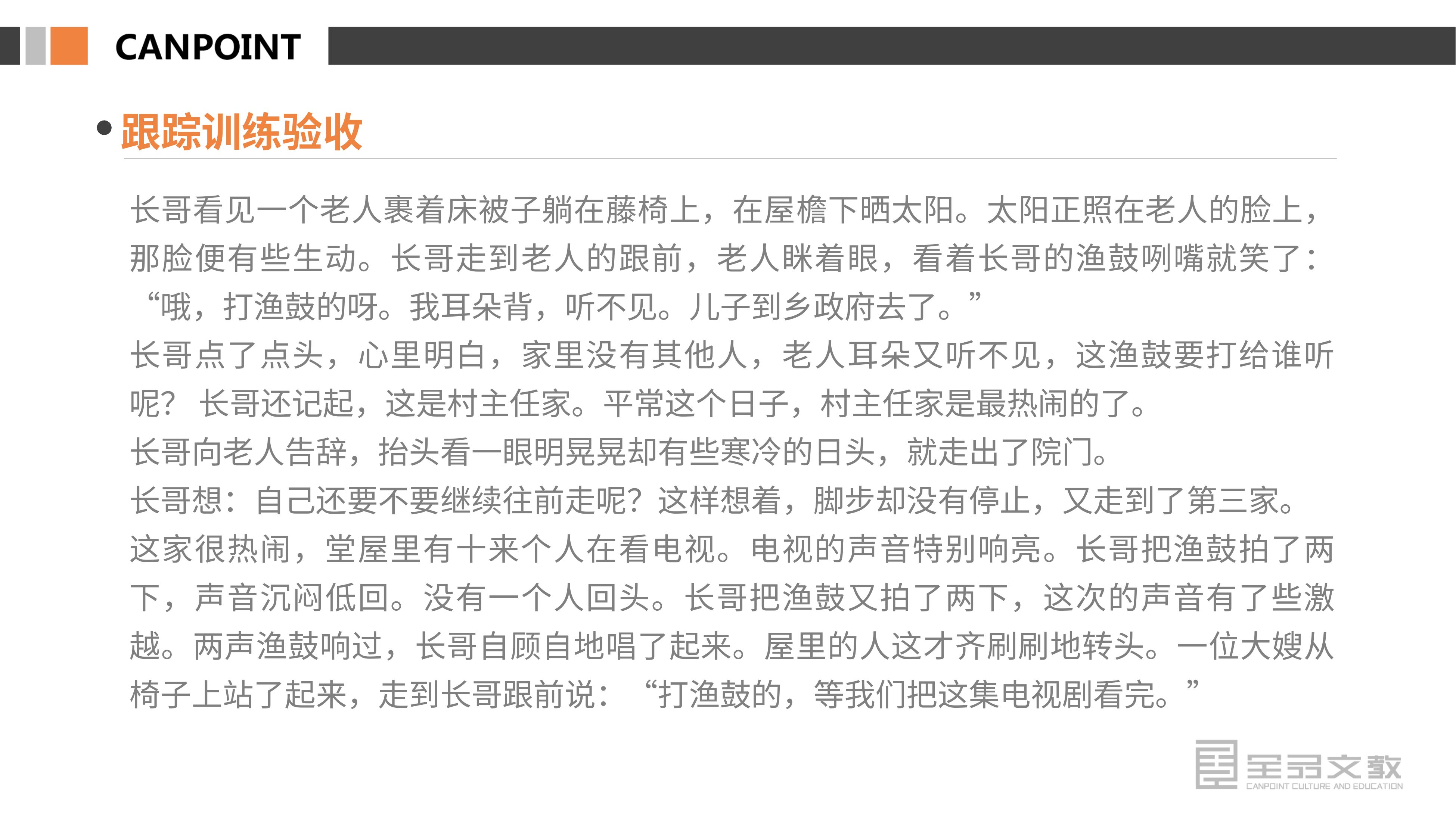

跟踪训练验收

长哥看见一个老人裹着床被子躺在藤椅上，在屋檐下晒太阳。太阳正照在老人的脸上，那脸便有些生动。长哥走到老人的跟前，老人眯着眼，看着长哥的渔鼓咧嘴就笑了：“哦，打渔鼓的呀。我耳朵背，听不见。儿子到乡政府去了。”
长哥点了点头，心里明白，家里没有其他人，老人耳朵又听不见，这渔鼓要打给谁听呢？ 长哥还记起，这是村主任家。平常这个日子，村主任家是最热闹的了。
长哥向老人告辞，抬头看一眼明晃晃却有些寒冷的日头，就走出了院门。
长哥想：自己还要不要继续往前走呢？这样想着，脚步却没有停止，又走到了第三家。
这家很热闹，堂屋里有十来个人在看电视。电视的声音特别响亮。长哥把渔鼓拍了两下，声音沉闷低回。没有一个人回头。长哥把渔鼓又拍了两下，这次的声音有了些激越。两声渔鼓响过，长哥自顾自地唱了起来。屋里的人这才齐刷刷地转头。一位大嫂从椅子上站了起来，走到长哥跟前说：“打渔鼓的，等我们把这集电视剧看完。”